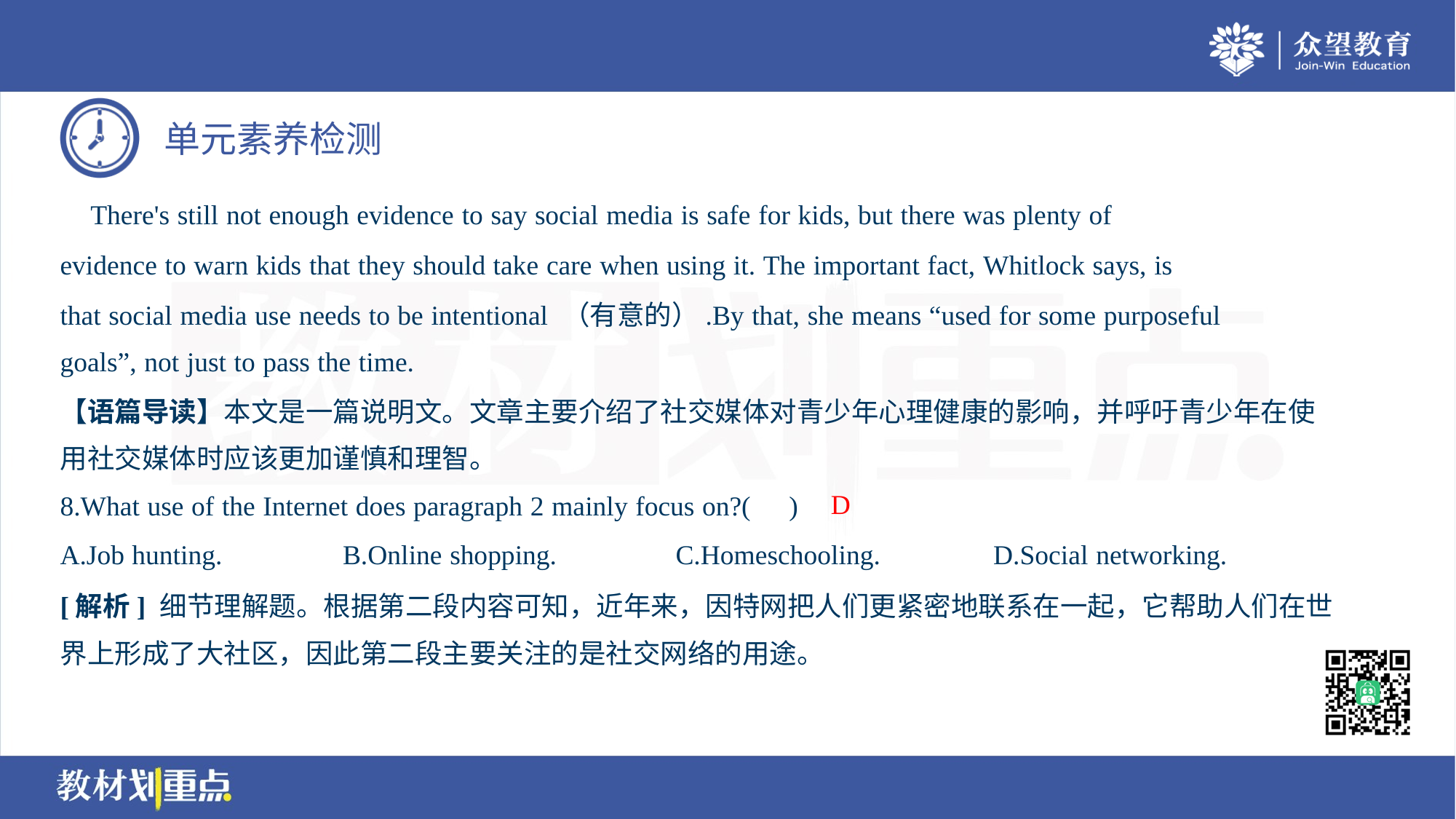

There's still not enough evidence to say social media is safe for kids, but there was plenty of
evidence to warn kids that they should take care when using it. The important fact, Whitlock says, is
that social media use needs to be intentional （有意的）.By that, she means “used for some purposeful
goals”, not just to pass the time.
【语篇导读】本文是一篇说明文。文章主要介绍了社交媒体对青少年心理健康的影响，并呼吁青少年在使
用社交媒体时应该更加谨慎和理智。
D
8.What use of the Internet does paragraph 2 mainly focus on?(     )
A.Job hunting.	B.Online shopping.	C.Homeschooling.	D.Social networking.
[解析] 细节理解题。根据第二段内容可知，近年来，因特网把人们更紧密地联系在一起，它帮助人们在世
界上形成了大社区，因此第二段主要关注的是社交网络的用途。